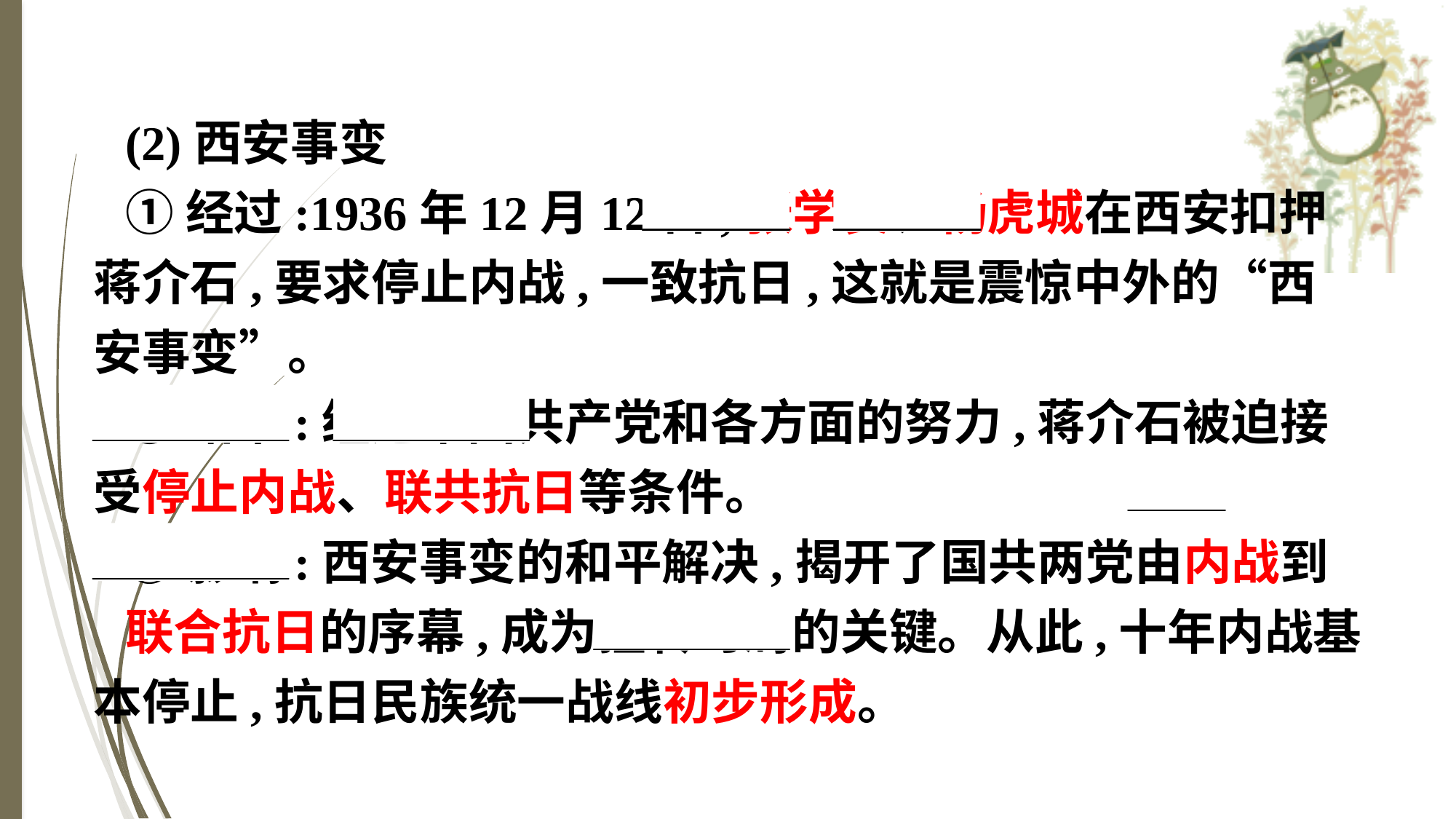

(2)西安事变
①经过:1936年12月12日,张学良、杨虎城在西安扣押蒋介石,要求停止内战,一致抗日,这就是震惊中外的“西安事变”。
②结果:经过中国共产党和各方面的努力,蒋介石被迫接受停止内战、联共抗日等条件。
③影响:西安事变的和平解决,揭开了国共两党由内战到
联合抗日的序幕,成为扭转时局的关键。从此,十年内战基本停止,抗日民族统一战线初步形成。